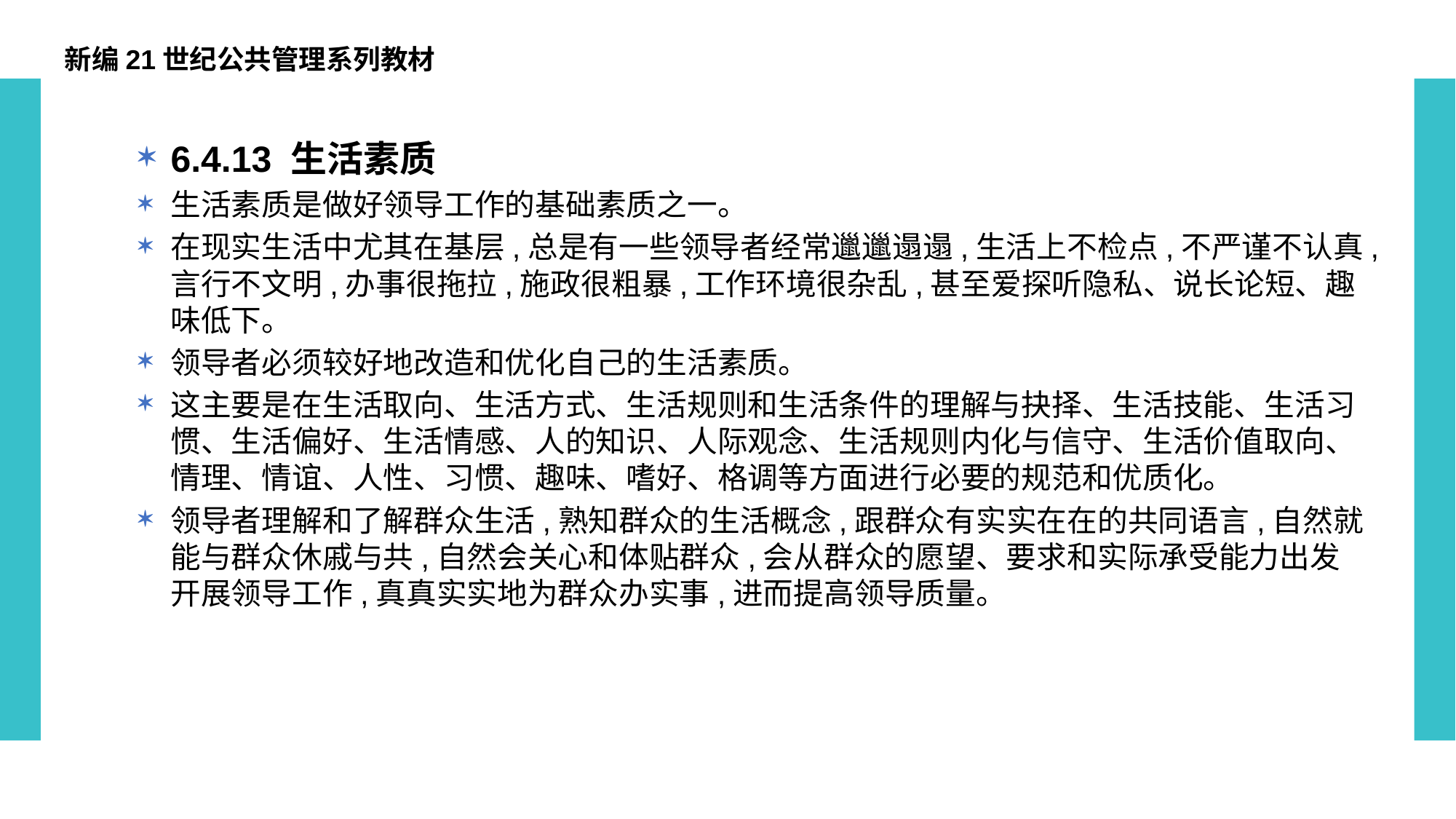

新编21世纪公共管理系列教材
6.4.13 生活素质
生活素质是做好领导工作的基础素质之一。
在现实生活中尤其在基层,总是有一些领导者经常邋邋遢遢,生活上不检点,不严谨不认真,言行不文明,办事很拖拉,施政很粗暴,工作环境很杂乱,甚至爱探听隐私、说长论短、趣味低下。
领导者必须较好地改造和优化自己的生活素质。
这主要是在生活取向、生活方式、生活规则和生活条件的理解与抉择、生活技能、生活习惯、生活偏好、生活情感、人的知识、人际观念、生活规则内化与信守、生活价值取向、情理、情谊、人性、习惯、趣味、嗜好、格调等方面进行必要的规范和优质化。
领导者理解和了解群众生活,熟知群众的生活概念,跟群众有实实在在的共同语言,自然就能与群众休戚与共,自然会关心和体贴群众,会从群众的愿望、要求和实际承受能力出发开展领导工作,真真实实地为群众办实事,进而提高领导质量。